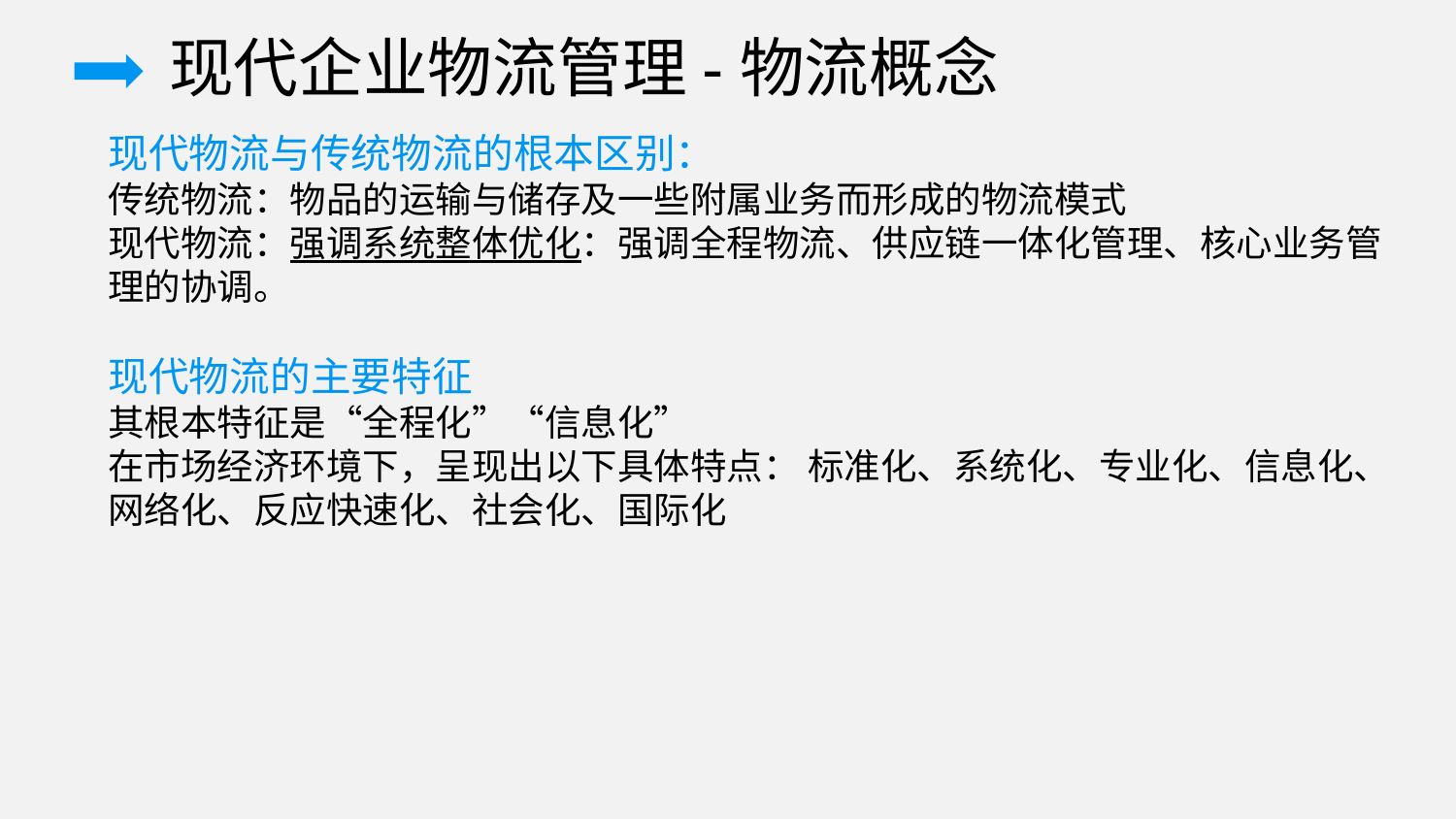

现代企业物流管理-物流概念
现代物流与传统物流的根本区别：
传统物流：物品的运输与储存及一些附属业务而形成的物流模式
现代物流：强调系统整体优化：强调全程物流、供应链一体化管理、核心业务管理的协调。

现代物流的主要特征
其根本特征是“全程化”“信息化”
在市场经济环境下，呈现出以下具体特点： 标准化、系统化、专业化、信息化、网络化、反应快速化、社会化、国际化